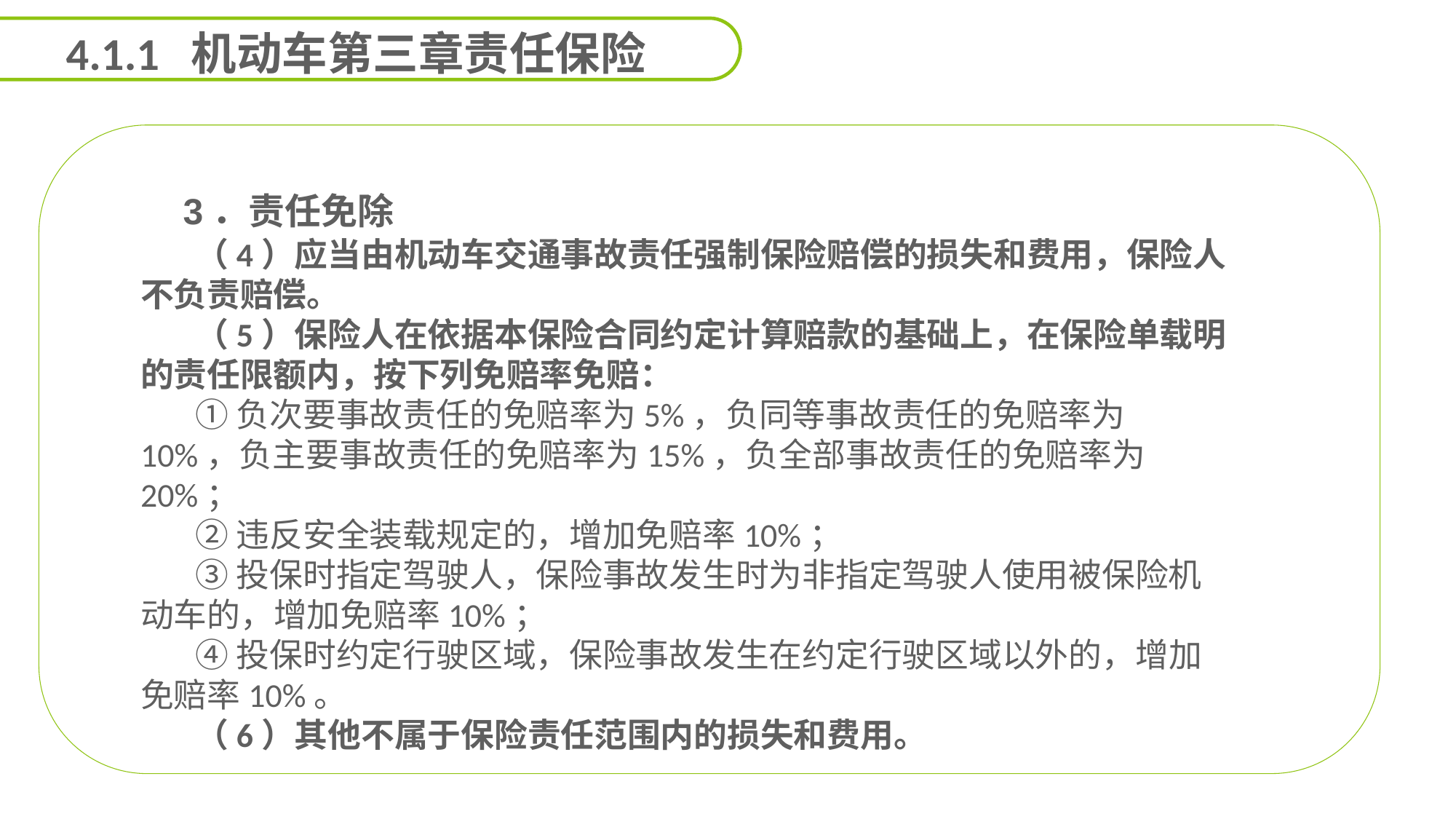

4.1.1  机动车第三章责任保险

 3．责任免除
（4）应当由机动车交通事故责任强制保险赔偿的损失和费用，保险人不负责赔偿。
（5）保险人在依据本保险合同约定计算赔款的基础上，在保险单载明的责任限额内，按下列免赔率免赔：
①负次要事故责任的免赔率为5%，负同等事故责任的免赔率为10%，负主要事故责任的免赔率为15%，负全部事故责任的免赔率为20%；
②违反安全装载规定的，增加免赔率10%；
③投保时指定驾驶人，保险事故发生时为非指定驾驶人使用被保险机动车的，增加免赔率10%；
④投保时约定行驶区域，保险事故发生在约定行驶区域以外的，增加免赔率10%。
（6）其他不属于保险责任范围内的损失和费用。
能力
目标
延迟符